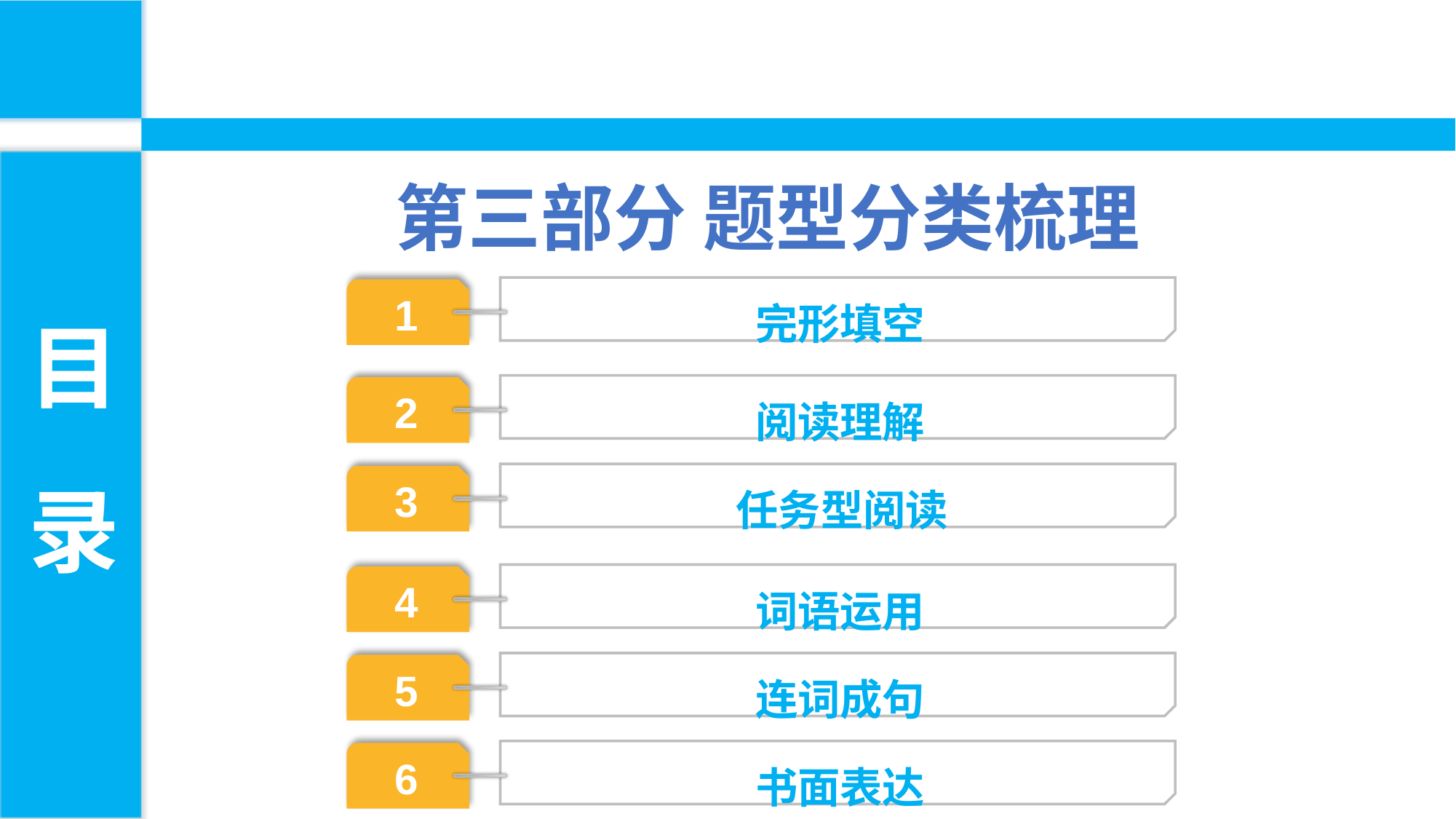

第三部分 题型分类梳理

目
录
                完形填空

1

                阅读理解

2

              任务型阅读

3

                词语运用

4

                连词成句

5

                书面表达

6